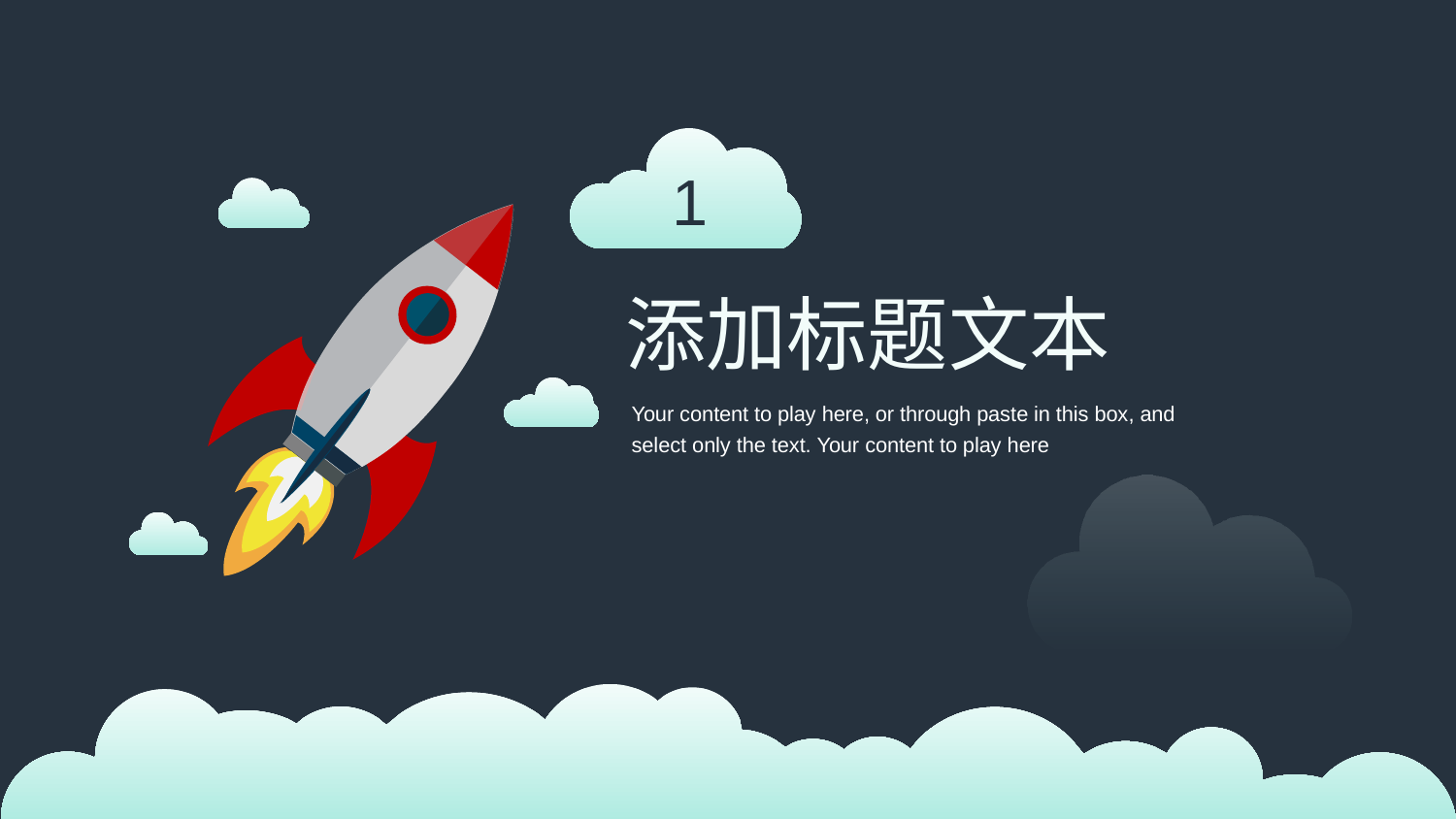

1

添加标题文本

Your content to play here, or through paste in this box, and select only the text. Your content to play here